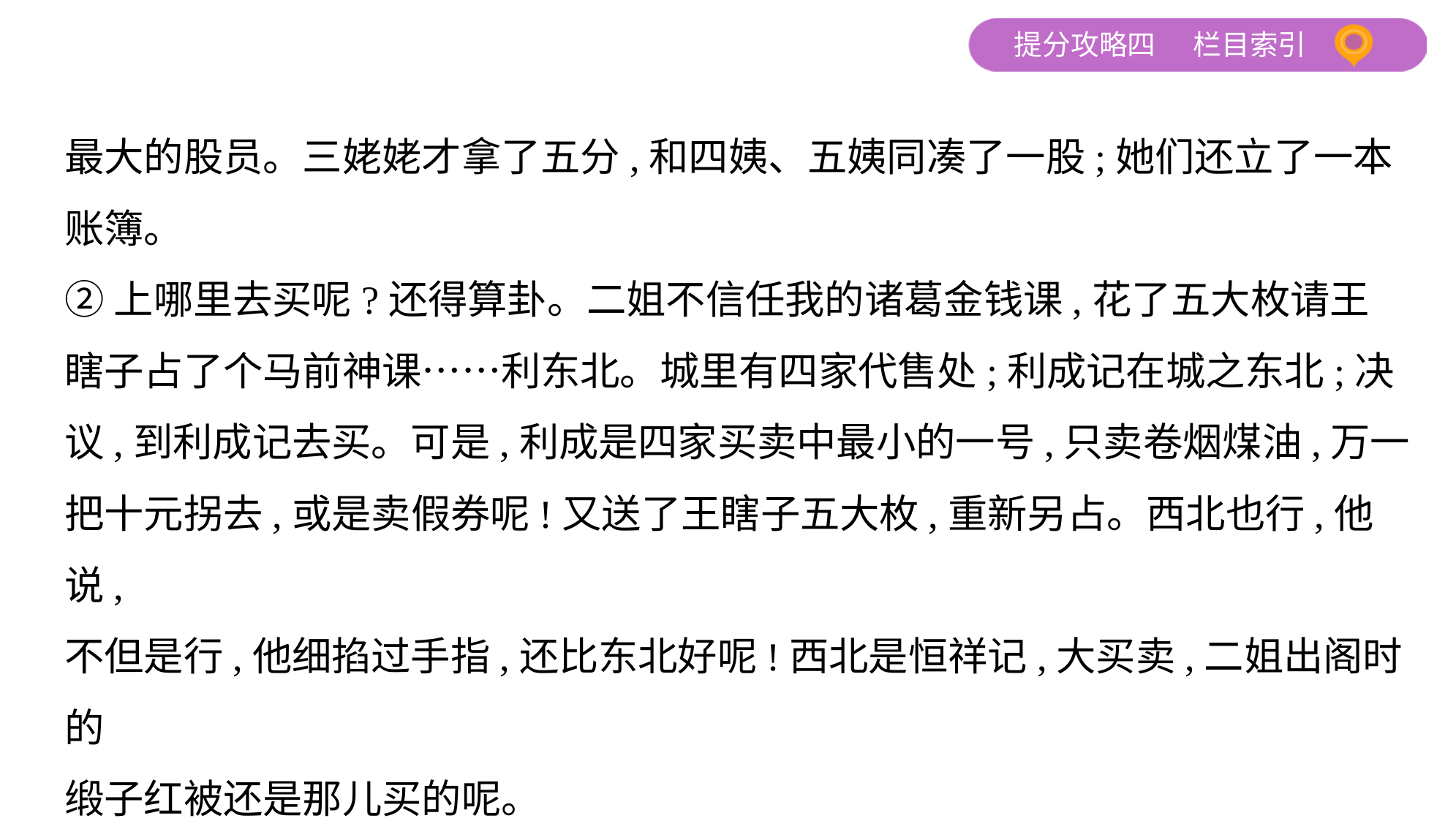

最大的股员。三姥姥才拿了五分,和四姨、五姨同凑了一股;她们还立了一本
账簿。
②上哪里去买呢?还得算卦。二姐不信任我的诸葛金钱课,花了五大枚请王
瞎子占了个马前神课……利东北。城里有四家代售处;利成记在城之东北;决
议,到利成记去买。可是,利成是四家买卖中最小的一号,只卖卷烟煤油,万一
把十元拐去,或是卖假券呢!又送了王瞎子五大枚,重新另占。西北也行,他说,
不但是行,他细掐过手指,还比东北好呢!西北是恒祥记,大买卖,二姐出阁时的
缎子红被还是那儿买的呢。
③谁去买?又是个问题。按说我是头号股员,我应当跑一趟。可是,我是属牛